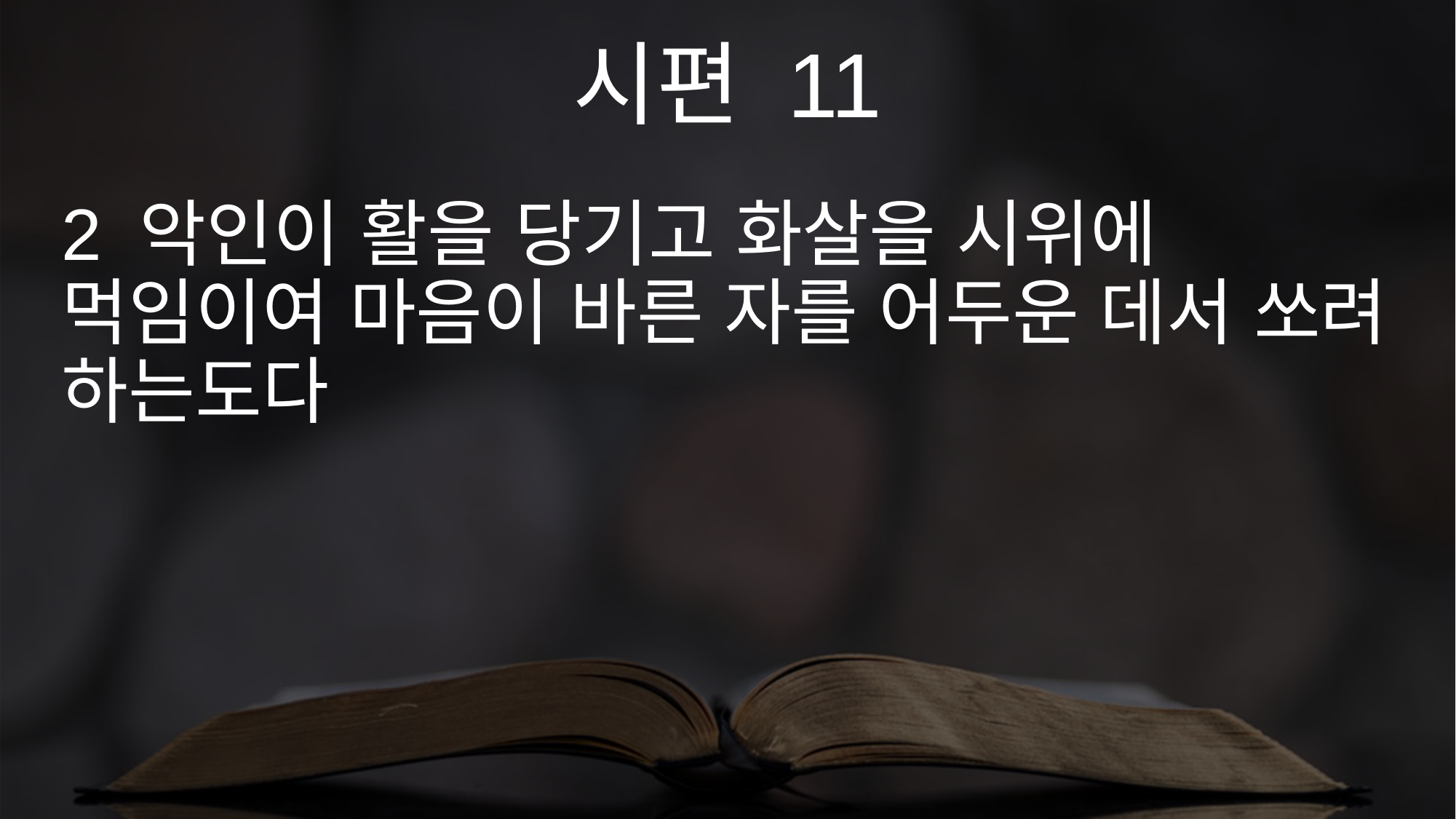

시편 11
2 악인이 활을 당기고 화살을 시위에 먹임이여 마음이 바른 자를 어두운 데서 쏘려 하는도다